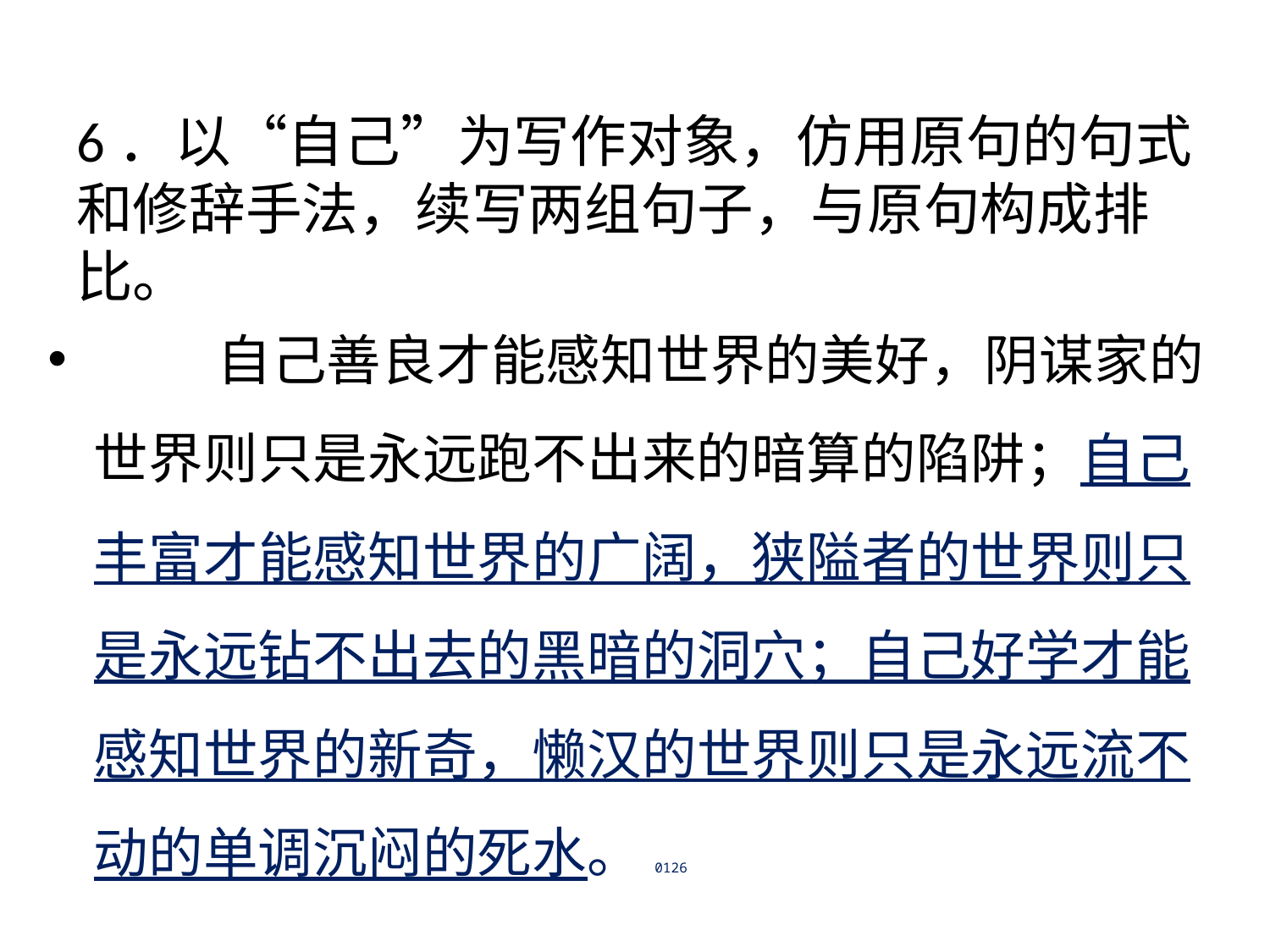

# 6．以“自己”为写作对象，仿用原句的句式和修辞手法，续写两组句子，与原句构成排比。
         自己善良才能感知世界的美好，阴谋家的世界则只是永远跑不出来的暗算的陷阱；自己丰富才能感知世界的广阔，狭隘者的世界则只是永远钻不出去的黑暗的洞穴；自己好学才能感知世界的新奇，懒汉的世界则只是永远流不动的单调沉闷的死水。0126